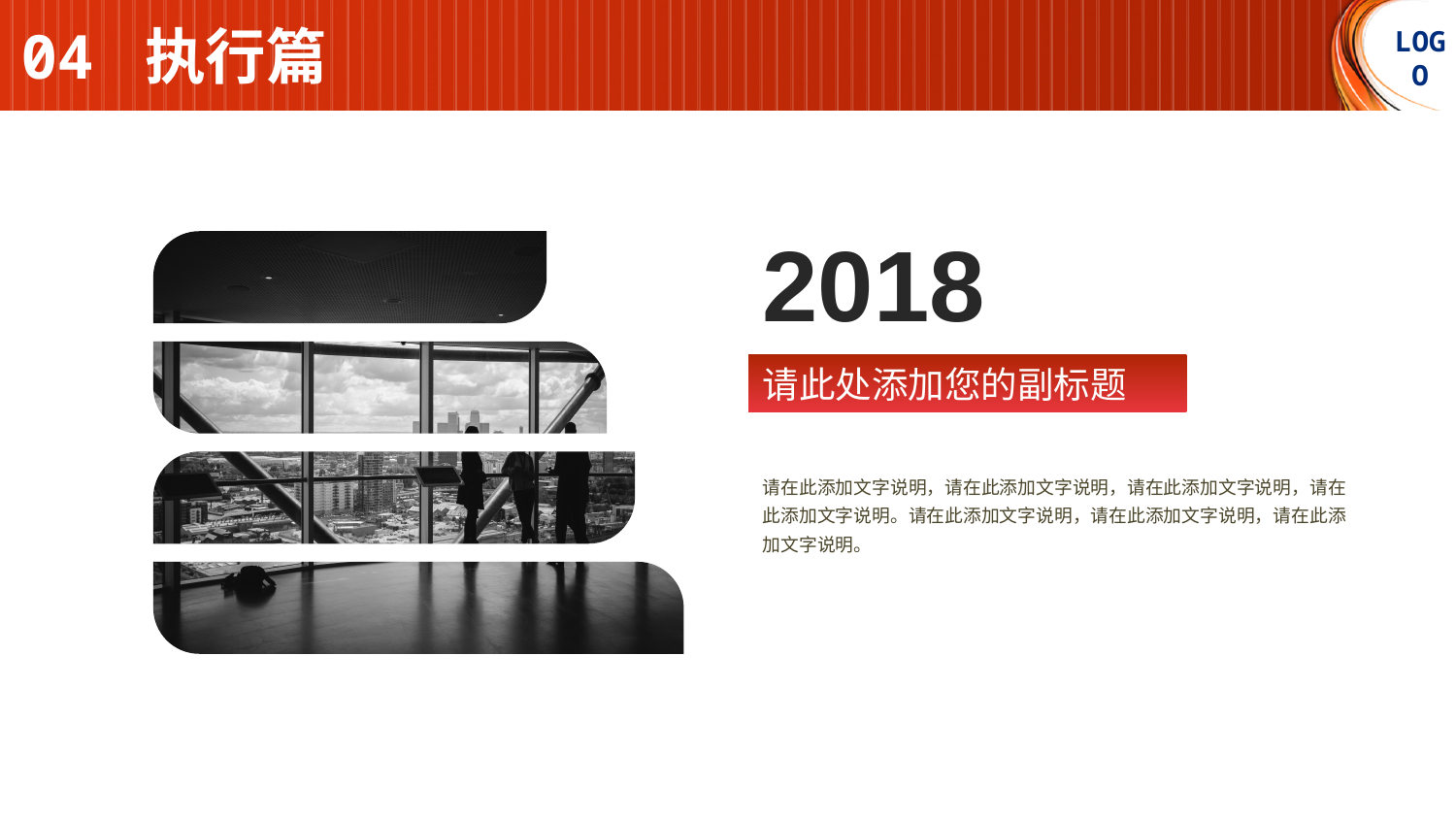

04 执行篇
LOGO
2018

请此处添加您的副标题
请在此添加文字说明，请在此添加文字说明，请在此添加文字说明，请在此添加文字说明。请在此添加文字说明，请在此添加文字说明，请在此添加文字说明。